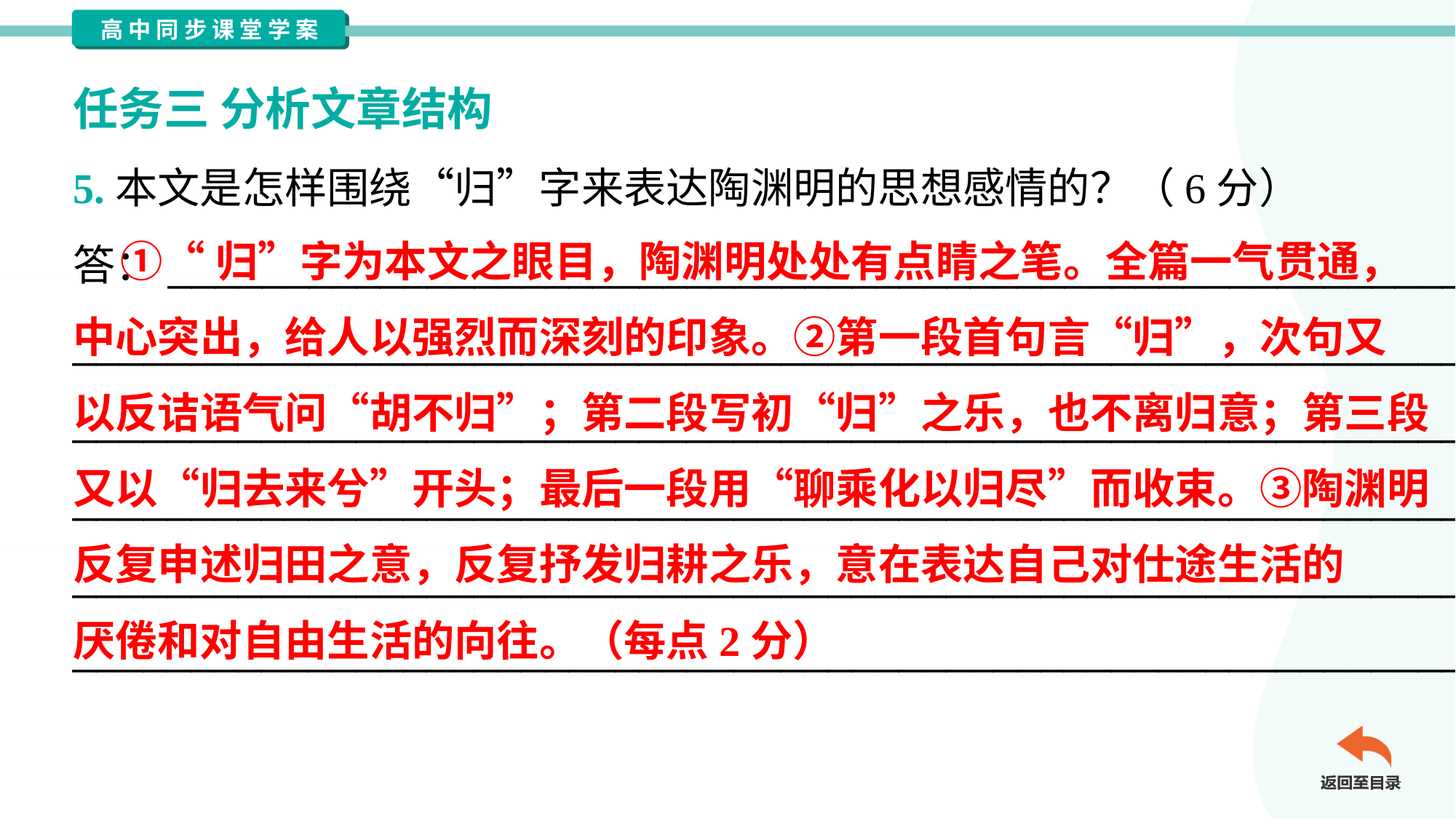

任务三 分析文章结构
5.本文是怎样围绕“归”字来表达陶渊明的思想感情的？（6分）
答：_________________________________________________________
_____________________________________________________________
_____________________________________________________________
_____________________________________________________________
_____________________________________________________________
_____________________________________________________________
     ①“归”字为本文之眼目，陶渊明处处有点睛之笔。全篇一气贯通，
中心突出，给人以强烈而深刻的印象。②第一段首句言“归”，次句又
以反诘语气问“胡不归”；第二段写初“归”之乐，也不离归意；第三段
又以“归去来兮”开头；最后一段用“聊乘化以归尽”而收束。③陶渊明
反复申述归田之意，反复抒发归耕之乐，意在表达自己对仕途生活的
厌倦和对自由生活的向往。（每点2分）